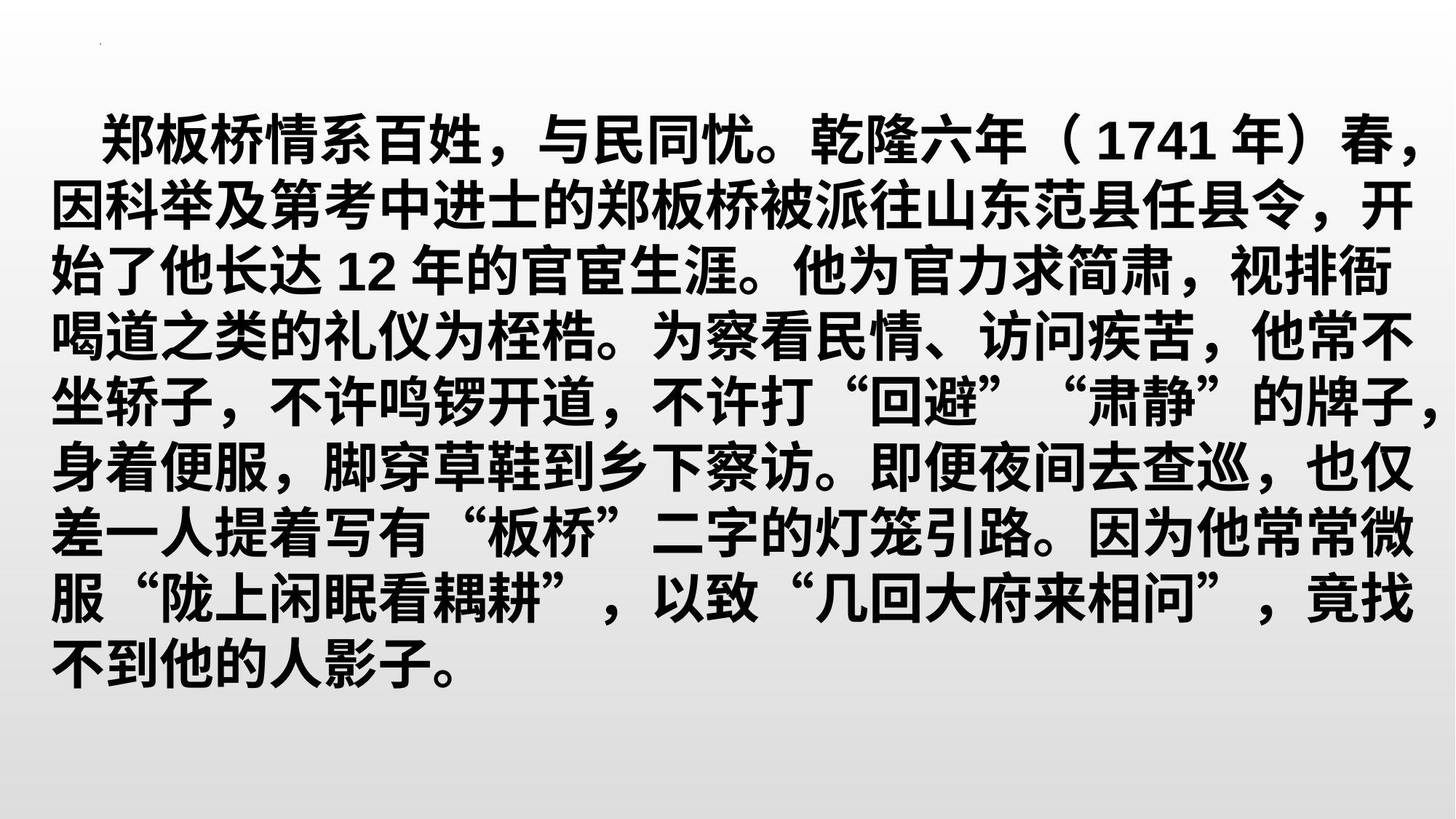

郑板桥情系百姓，与民同忧。乾隆六年（1741年）春，因科举及第考中进士的郑板桥被派往山东范县任县令，开始了他长达12年的官宦生涯。他为官力求简肃，视排衙喝道之类的礼仪为桎梏。为察看民情、访问疾苦，他常不坐轿子，不许鸣锣开道，不许打“回避”“肃静”的牌子，身着便服，脚穿草鞋到乡下察访。即便夜间去查巡，也仅差一人提着写有“板桥”二字的灯笼引路。因为他常常微服“陇上闲眠看耦耕”，以致“几回大府来相问”，竟找不到他的人影子。